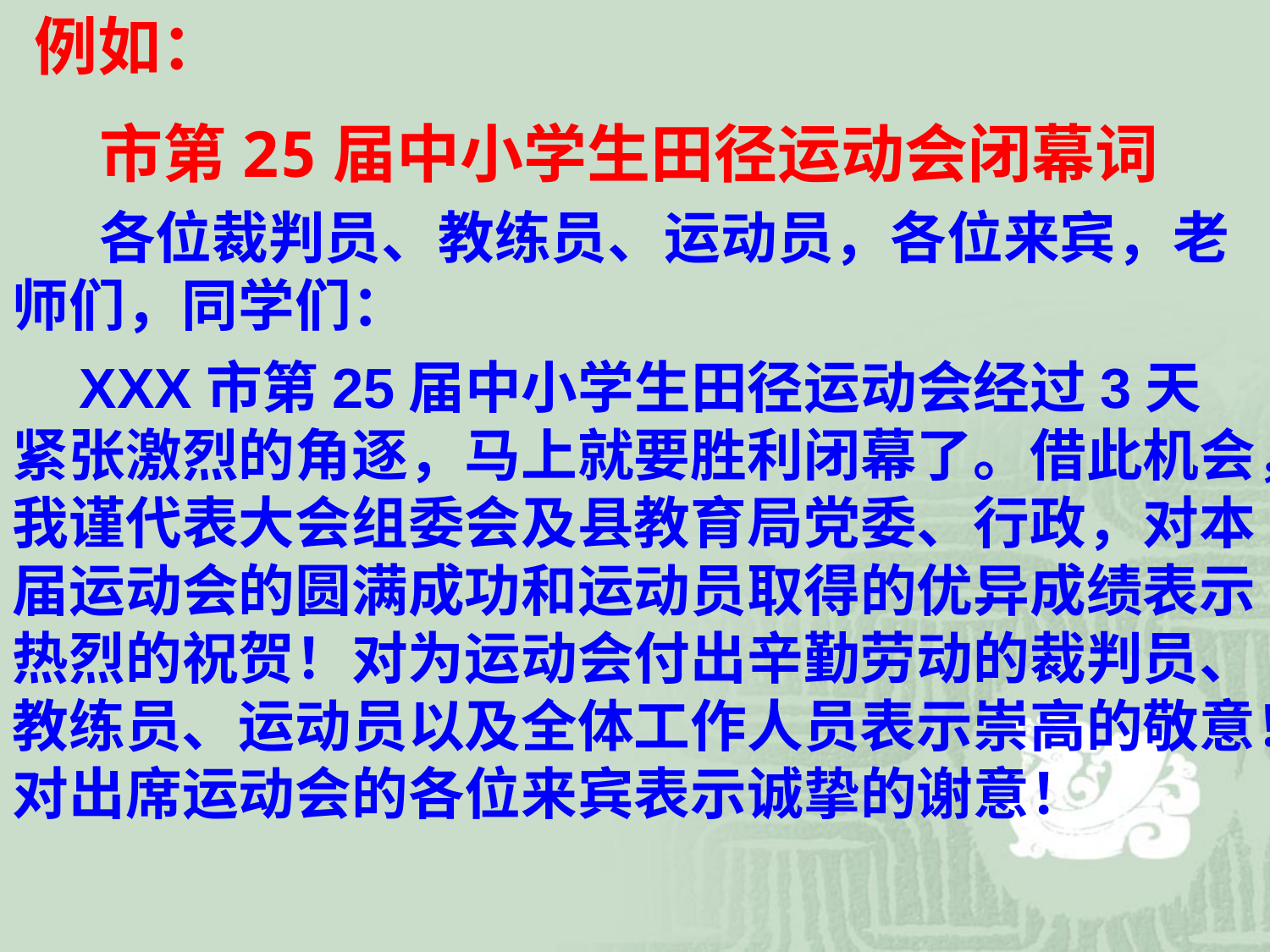

例如：
     市第25届中小学生田径运动会闭幕词

           各位裁判员、教练员、运动员，各位来宾，老师们，同学们：
      XXX市第25届中小学生田径运动会经过3天紧张激烈的角逐，马上就要胜利闭幕了。借此机会，我谨代表大会组委会及县教育局党委、行政，对本届运动会的圆满成功和运动员取得的优异成绩表示热烈的祝贺！对为运动会付出辛勤劳动的裁判员、教练员、运动员以及全体工作人员表示崇高的敬意！对出席运动会的各位来宾表示诚挚的谢意！